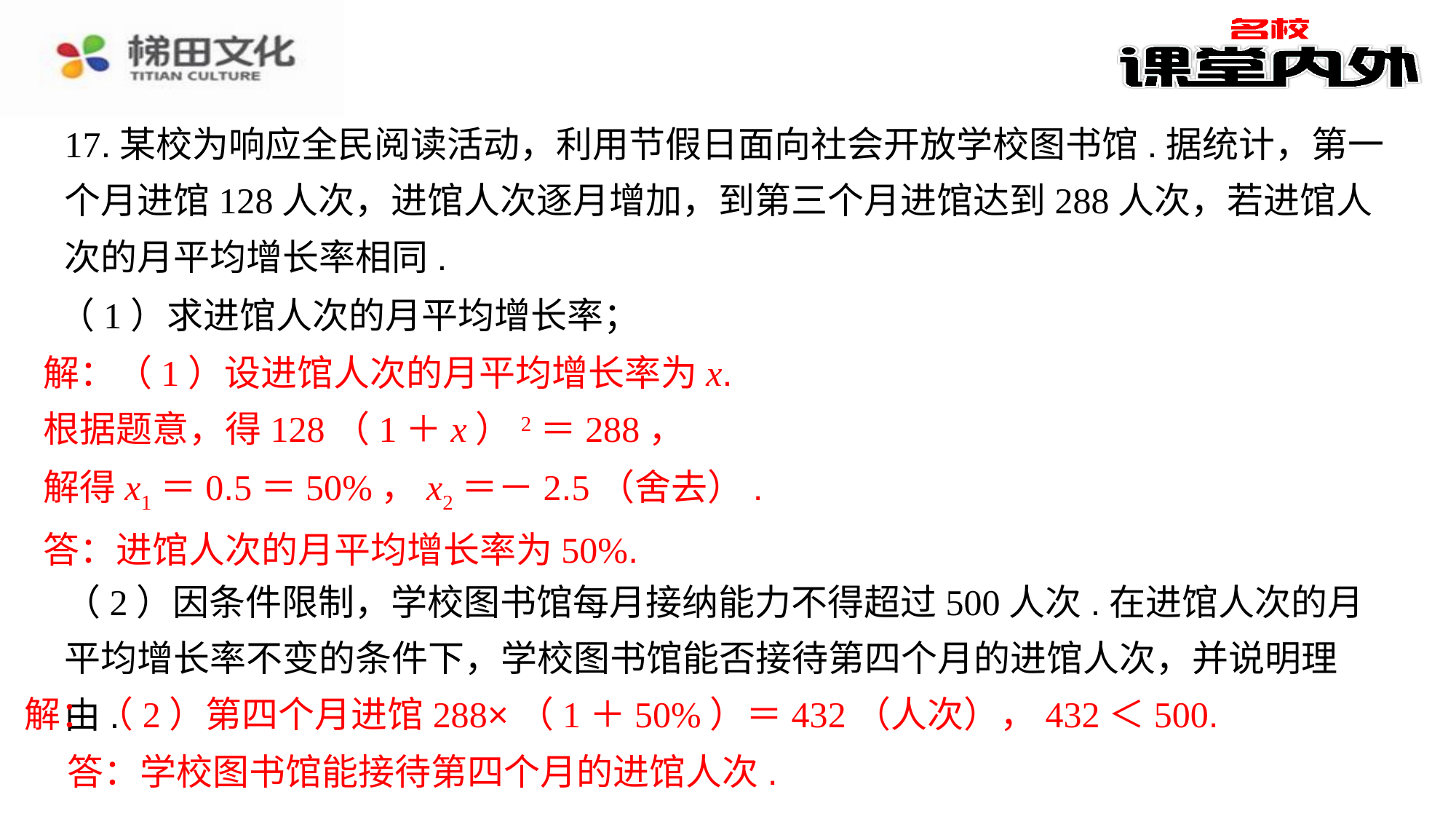

17.某校为响应全民阅读活动，利用节假日面向社会开放学校图书馆.据统计，第一个月进馆128人次，进馆人次逐月增加，到第三个月进馆达到288人次，若进馆人次的月平均增长率相同.
（1）求进馆人次的月平均增长率；
解：（1）设进馆人次的月平均增长率为x.
根据题意，得128（1＋x）2＝288，
解得x1＝0.5＝50%，x2＝－2.5（舍去）.
答：进馆人次的月平均增长率为50%.
（2）因条件限制，学校图书馆每月接纳能力不得超过500人次.在进馆人次的月平均增长率不变的条件下，学校图书馆能否接待第四个月的进馆人次，并说明理由.
解：（2）第四个月进馆288×（1＋50%）＝432（人次），432＜500.
答：学校图书馆能接待第四个月的进馆人次.